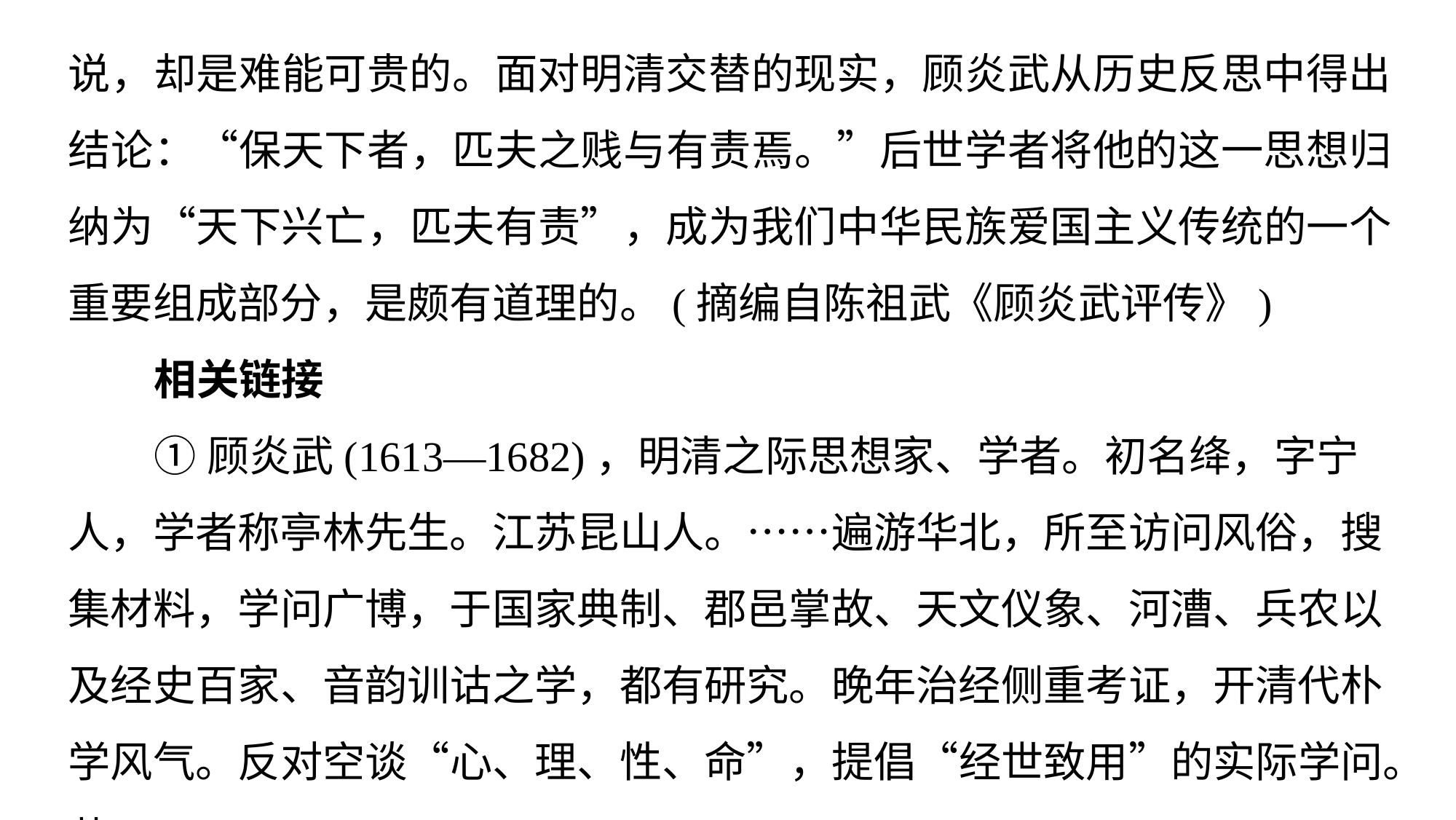

说，却是难能可贵的。面对明清交替的现实，顾炎武从历史反思中得出结论：“保天下者，匹夫之贱与有责焉。”后世学者将他的这一思想归纳为“天下兴亡，匹夫有责”，成为我们中华民族爱国主义传统的一个重要组成部分，是颇有道理的。(摘编自陈祖武《顾炎武评传》)
相关链接
①顾炎武(1613—1682)，明清之际思想家、学者。初名绛，字宁人，学者称亭林先生。江苏昆山人。……遍游华北，所至访问风俗，搜集材料，学问广博，于国家典制、郡邑掌故、天文仪象、河漕、兵农以及经史百家、音韵训诂之学，都有研究。晚年治经侧重考证，开清代朴学风气。反对空谈“心、理、性、命”，提倡“经世致用”的实际学问。著